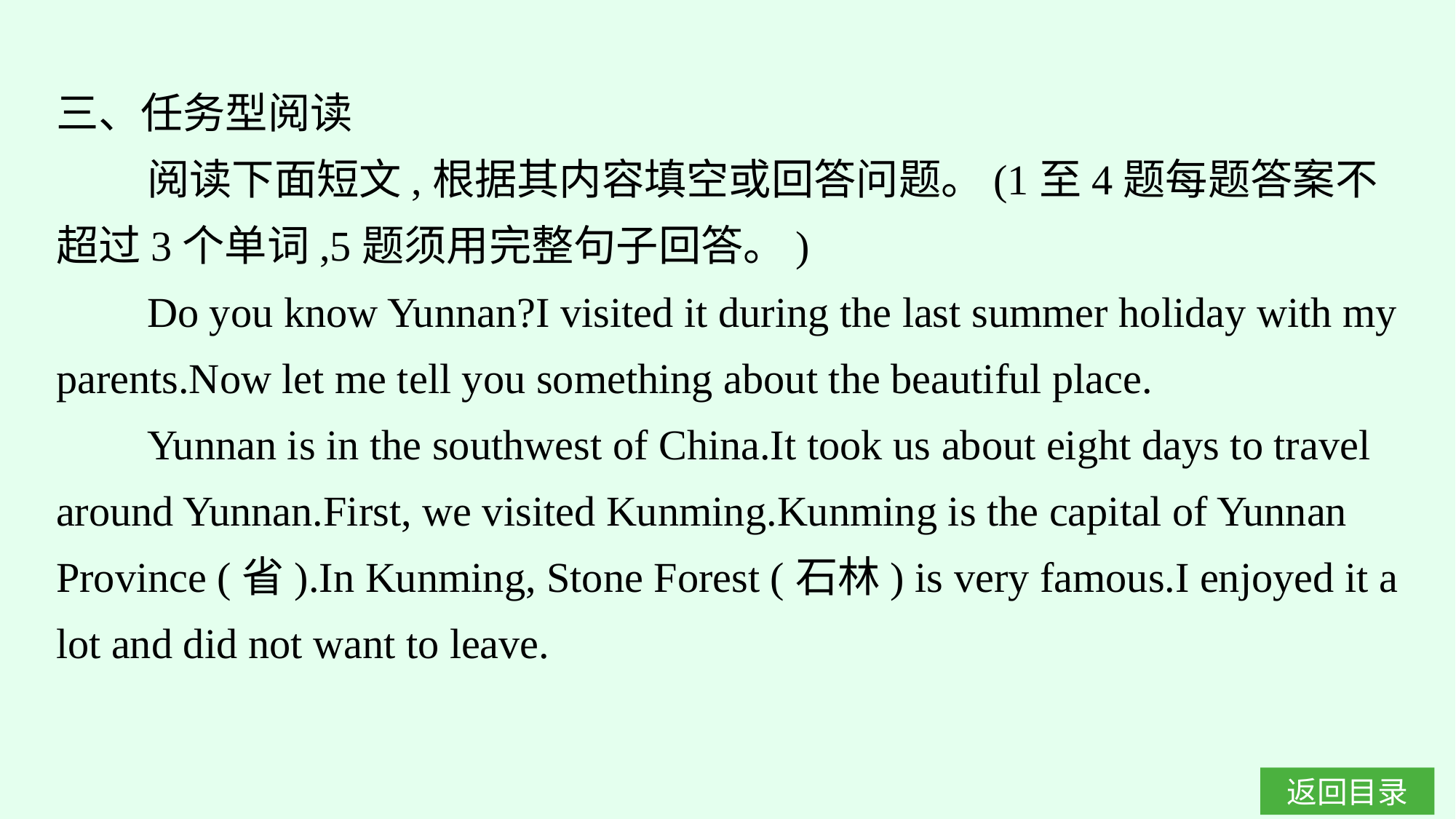

三、任务型阅读
阅读下面短文,根据其内容填空或回答问题。(1至4题每题答案不超过3个单词,5题须用完整句子回答。)
Do you know Yunnan?I visited it during the last summer holiday with my parents.Now let me tell you something about the beautiful place.
Yunnan is in the southwest of China.It took us about eight days to travel around Yunnan.First, we visited Kunming.Kunming is the capital of Yunnan Province (省).In Kunming, Stone Forest (石林) is very famous.I enjoyed it a lot and did not want to leave.